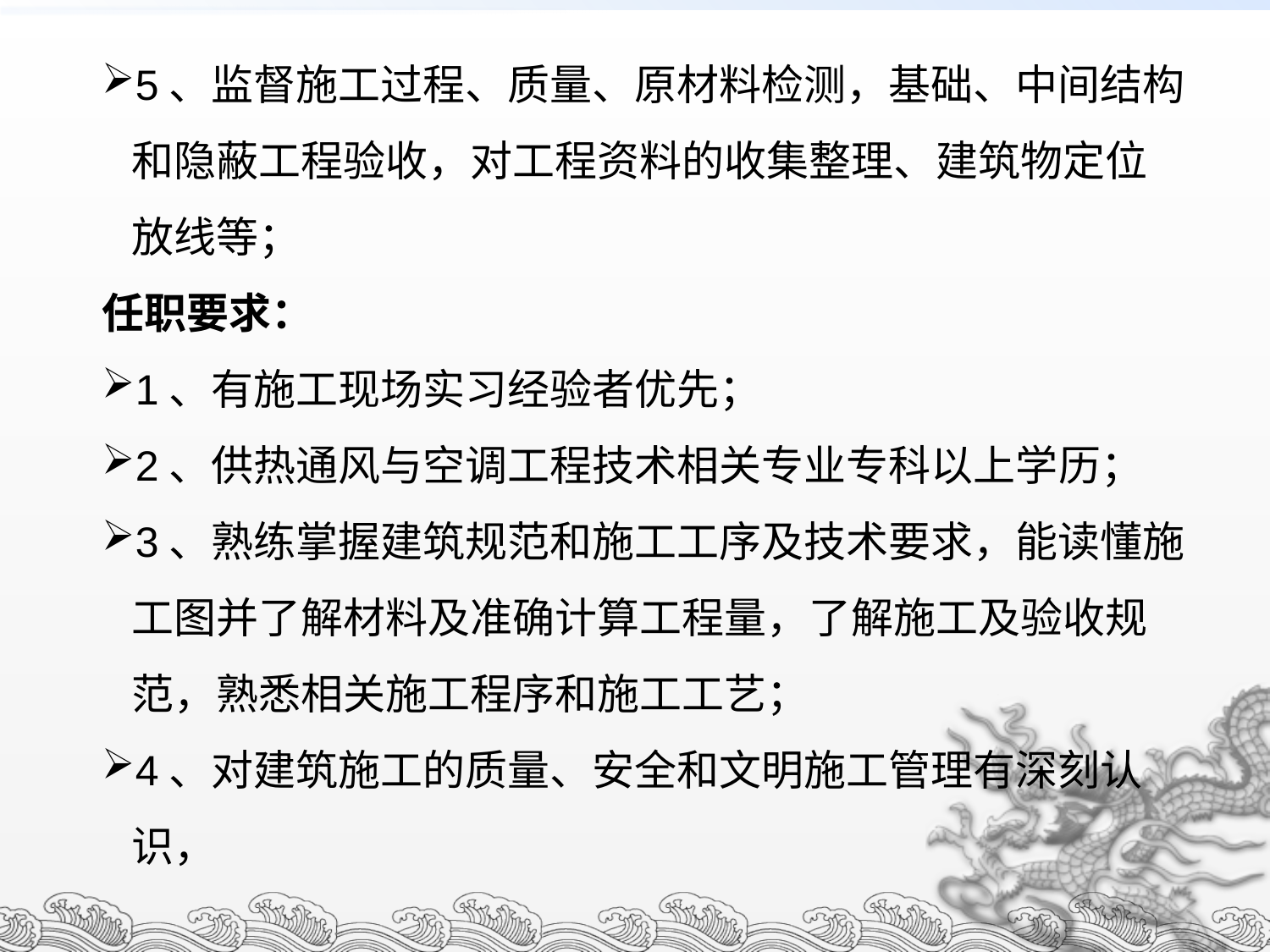

5、监督施工过程、质量、原材料检测，基础、中间结构和隐蔽工程验收，对工程资料的收集整理、建筑物定位放线等；
任职要求：
1、有施工现场实习经验者优先；
2、供热通风与空调工程技术相关专业专科以上学历；
3、熟练掌握建筑规范和施工工序及技术要求，能读懂施工图并了解材料及准确计算工程量，了解施工及验收规范，熟悉相关施工程序和施工工艺；
4、对建筑施工的质量、安全和文明施工管理有深刻认识，